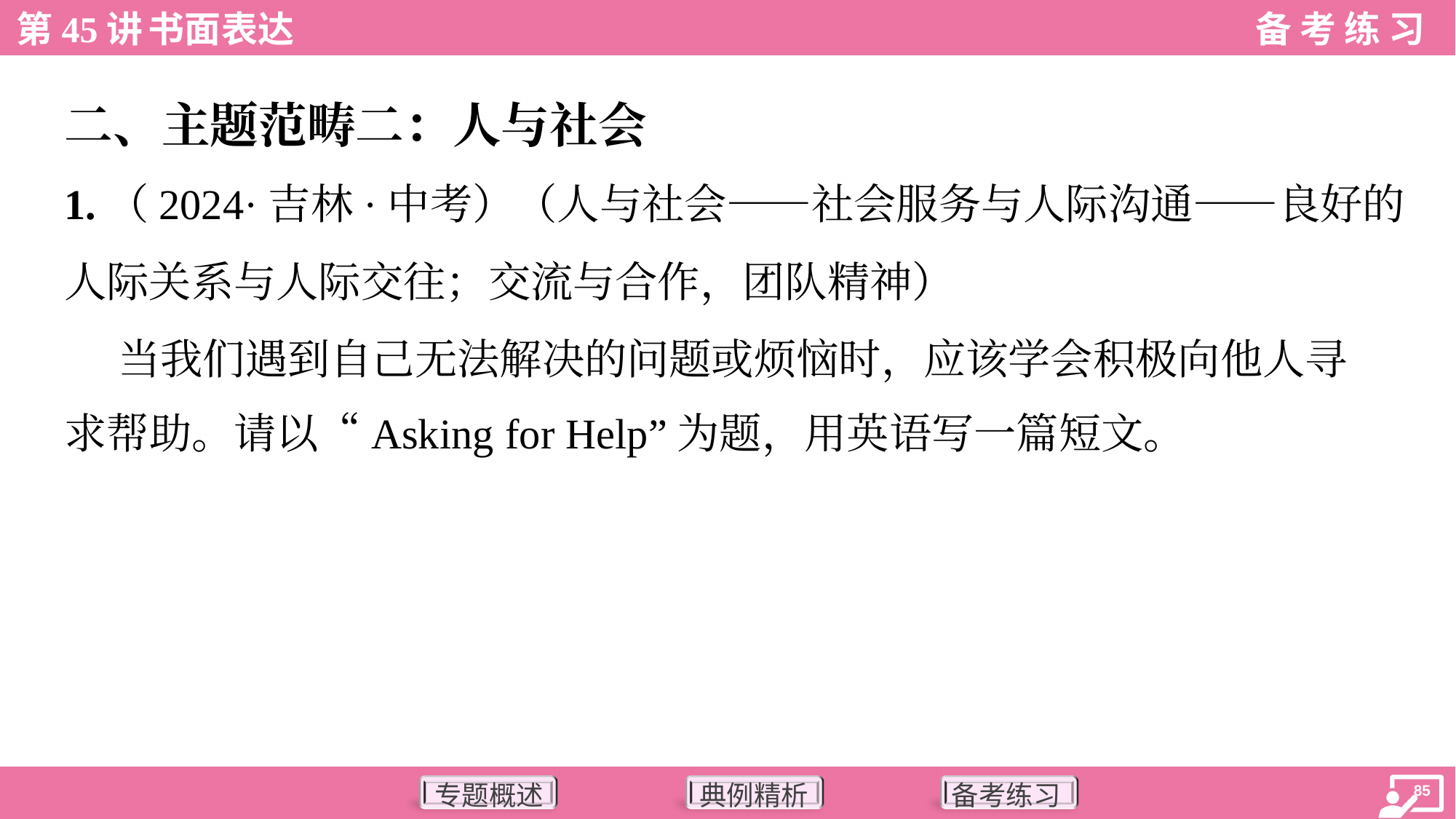

二、主题范畴二：人与社会
1.（2024·吉林·中考）（人与社会——社会服务与人际沟通——良好的
人际关系与人际交往；交流与合作，团队精神）
    当我们遇到自己无法解决的问题或烦恼时，应该学会积极向他人寻
求帮助。请以“Asking for Help”为题，用英语写一篇短文。